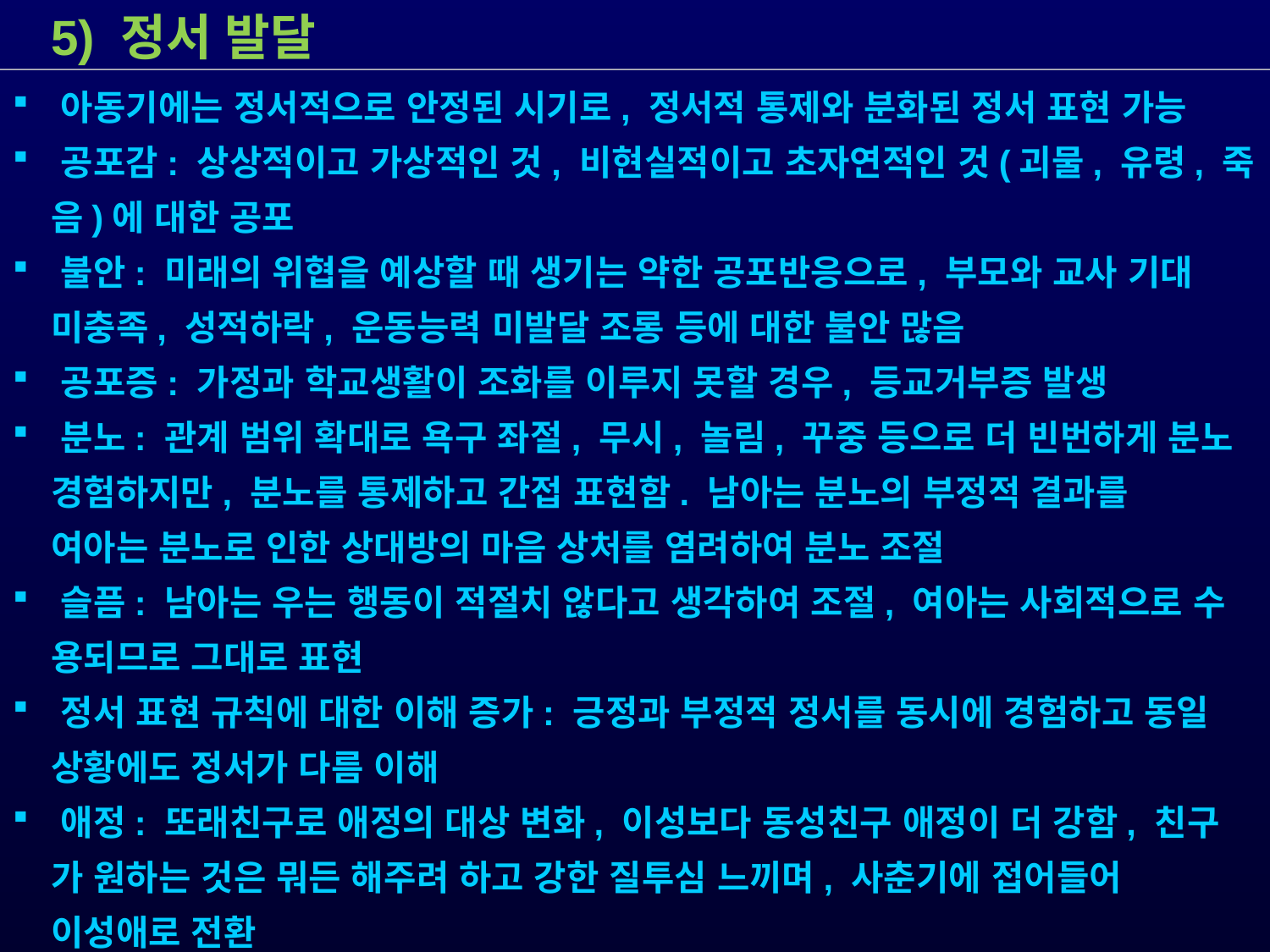

5) 정서 발달
 아동기에는 정서적으로 안정된 시기로, 정서적 통제와 분화된 정서 표현 가능
 공포감: 상상적이고 가상적인 것, 비현실적이고 초자연적인 것(괴물, 유령, 죽
   음)에 대한 공포
 불안: 미래의 위협을 예상할 때 생기는 약한 공포반응으로, 부모와 교사 기대
   미충족, 성적하락, 운동능력 미발달 조롱 등에 대한 불안 많음
 공포증: 가정과 학교생활이 조화를 이루지 못할 경우, 등교거부증 발생
 분노: 관계 범위 확대로 욕구 좌절, 무시, 놀림, 꾸중 등으로 더 빈번하게 분노
   경험하지만, 분노를 통제하고 간접 표현함. 남아는 분노의 부정적 결과를
   여아는 분노로 인한 상대방의 마음 상처를 염려하여 분노 조절
 슬픔: 남아는 우는 행동이 적절치 않다고 생각하여 조절, 여아는 사회적으로 수
   용되므로 그대로 표현
 정서 표현 규칙에 대한 이해 증가: 긍정과 부정적 정서를 동시에 경험하고 동일
   상황에도 정서가 다름 이해
 애정: 또래친구로 애정의 대상 변화, 이성보다 동성친구 애정이 더 강함, 친구
   가 원하는 것은 뭐든 해주려 하고 강한 질투심 느끼며, 사춘기에 접어들어
   이성애로 전환